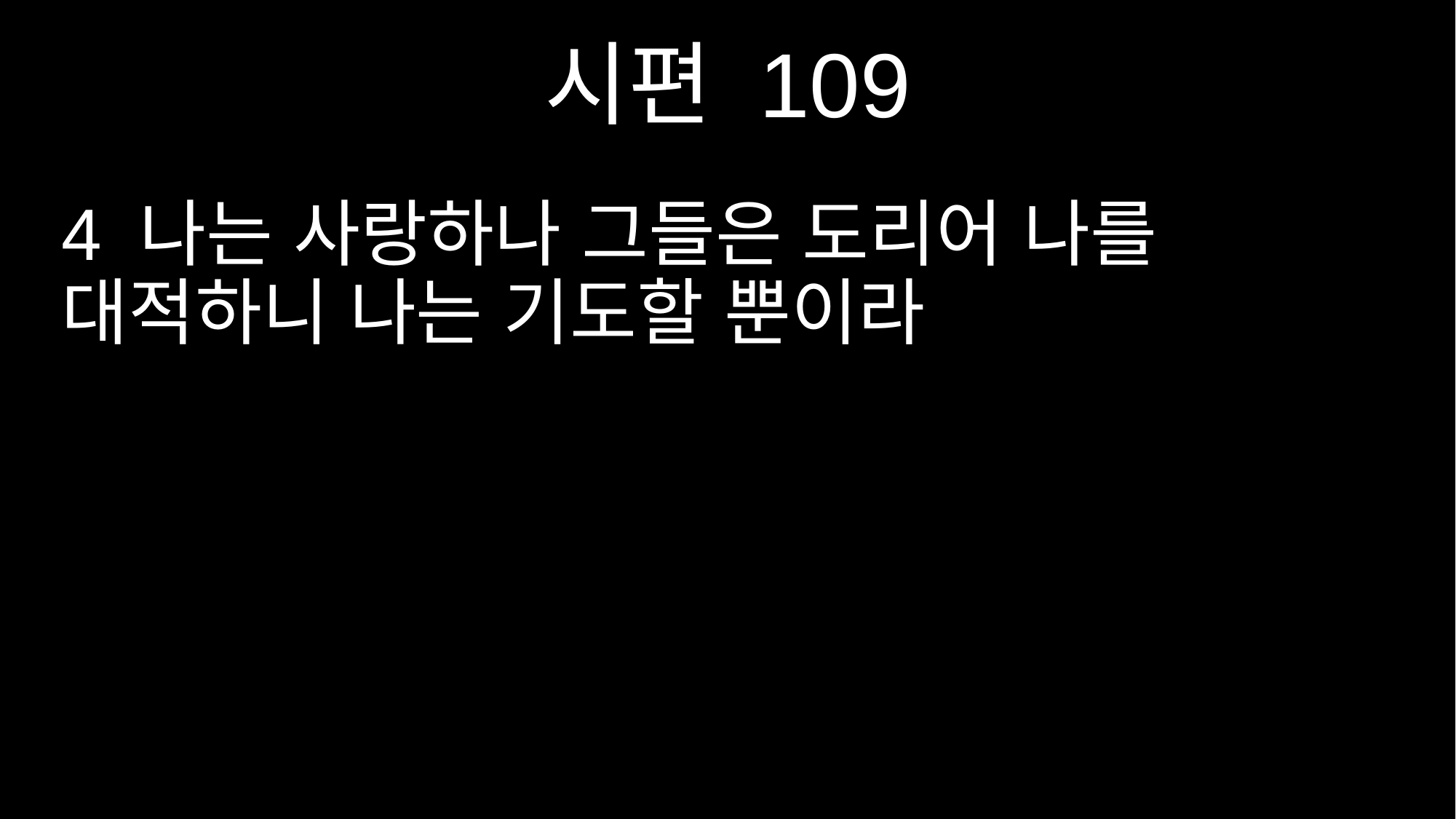

시편 109
4 나는 사랑하나 그들은 도리어 나를 대적하니 나는 기도할 뿐이라